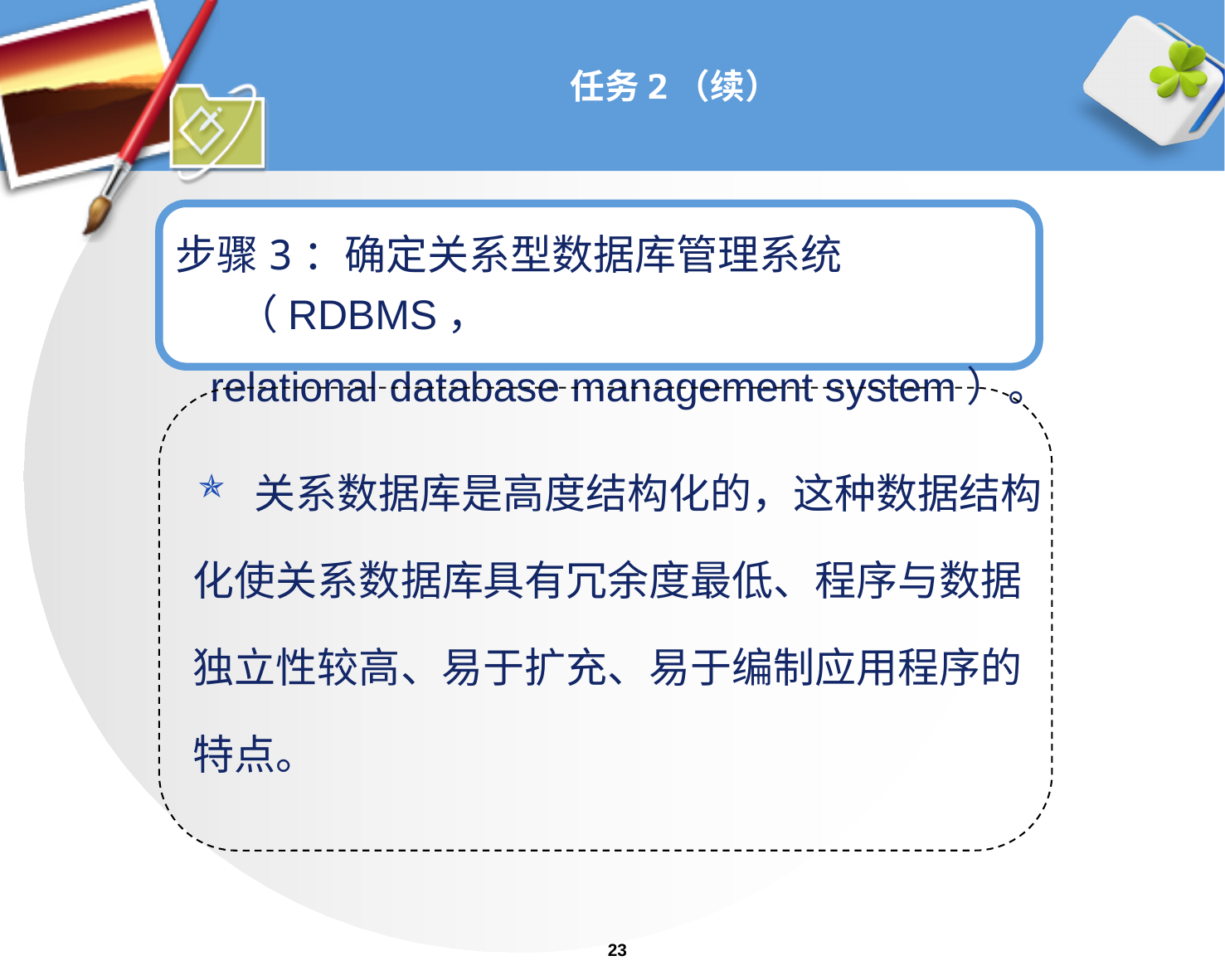

# 任务2（续）

步骤3：确定关系型数据库管理系统（RDBMS，
   relational database management system）。

关系数据库是高度结构化的，这种数据结构
化使关系数据库具有冗余度最低、程序与数据
独立性较高、易于扩充、易于编制应用程序的
特点。
23